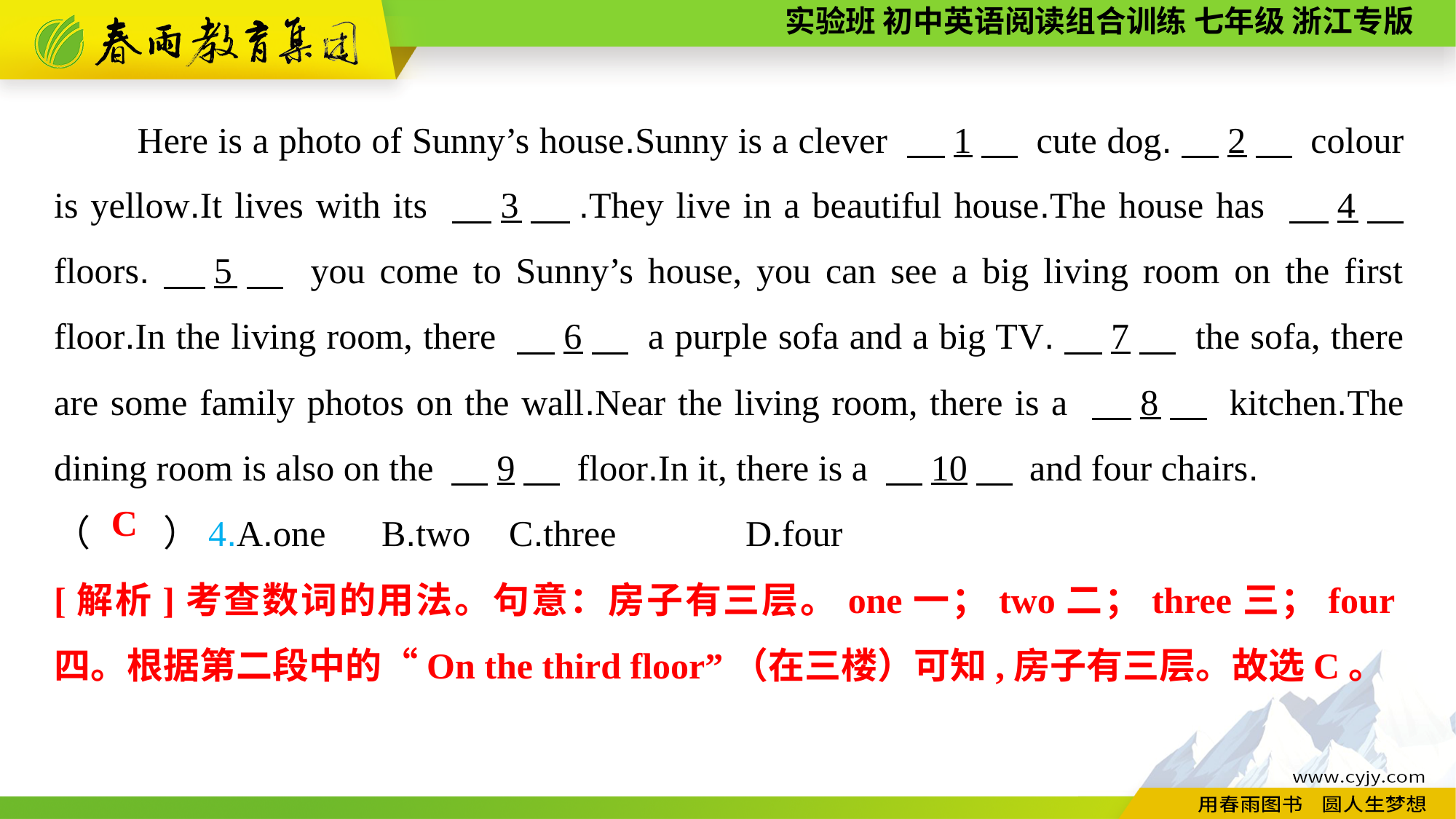

Here is a photo of Sunny’s house.Sunny is a clever 　1　 cute dog.　2　 colour is yellow.It lives with its 　3　.They live in a beautiful house.The house has 　4　 floors.　5　 you come to Sunny’s house, you can see a big living room on the first floor.In the living room, there 　6　 a purple sofa and a big TV.　7　 the sofa, there are some family photos on the wall.Near the living room, there is a 　8　 kitchen.The dining room is also on the 　9　 floor.In it, there is a 　10　 and four chairs.
（　　）4.A.one	B.two	  C.three	    D.four
C
[解析]考查数词的用法。句意：房子有三层。one一；two二；three三；four四。根据第二段中的“On the third floor”（在三楼）可知,房子有三层。故选C。